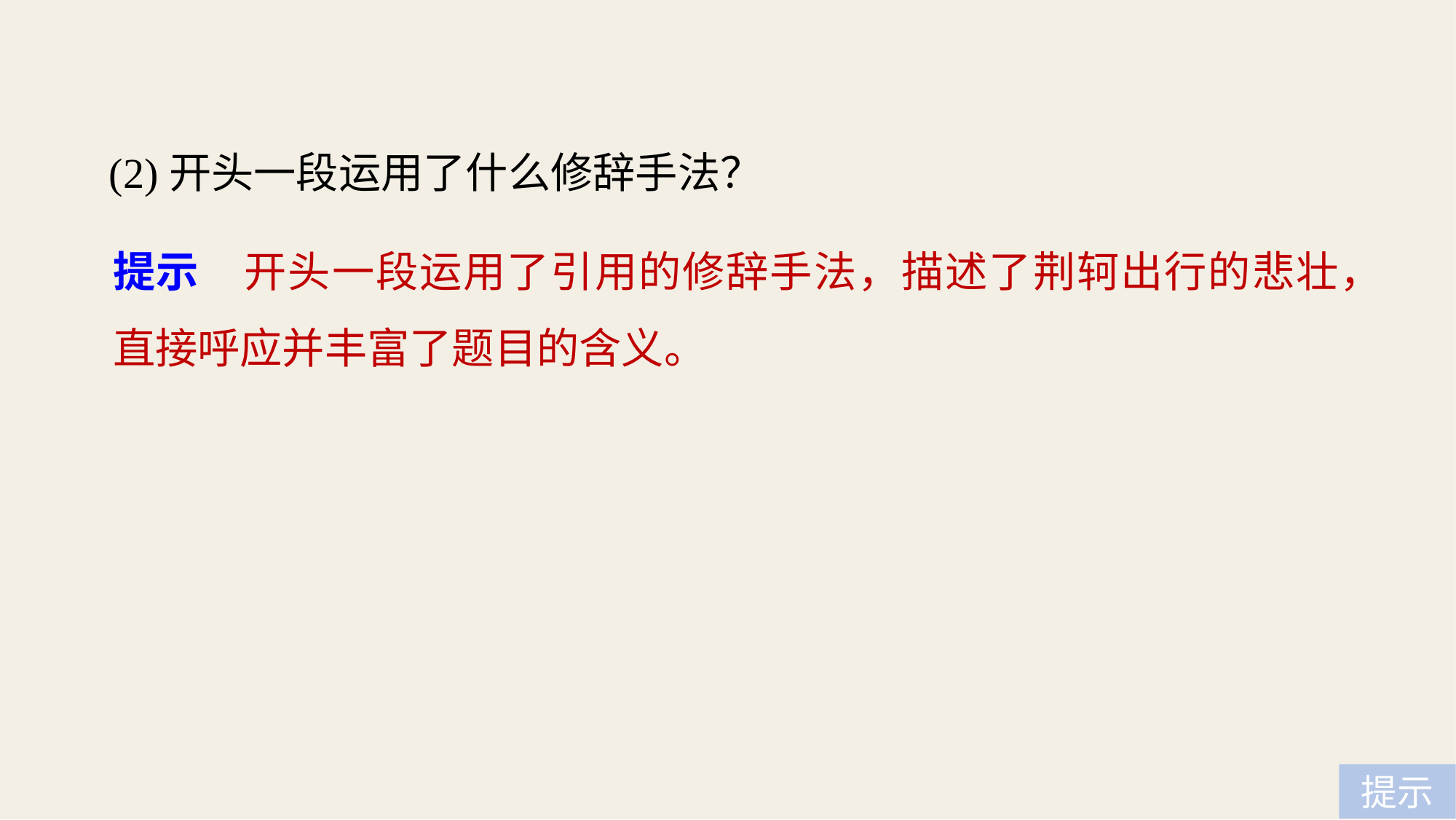

(2)开头一段运用了什么修辞手法？
提示　开头一段运用了引用的修辞手法，描述了荆轲出行的悲壮，直接呼应并丰富了题目的含义。
提示